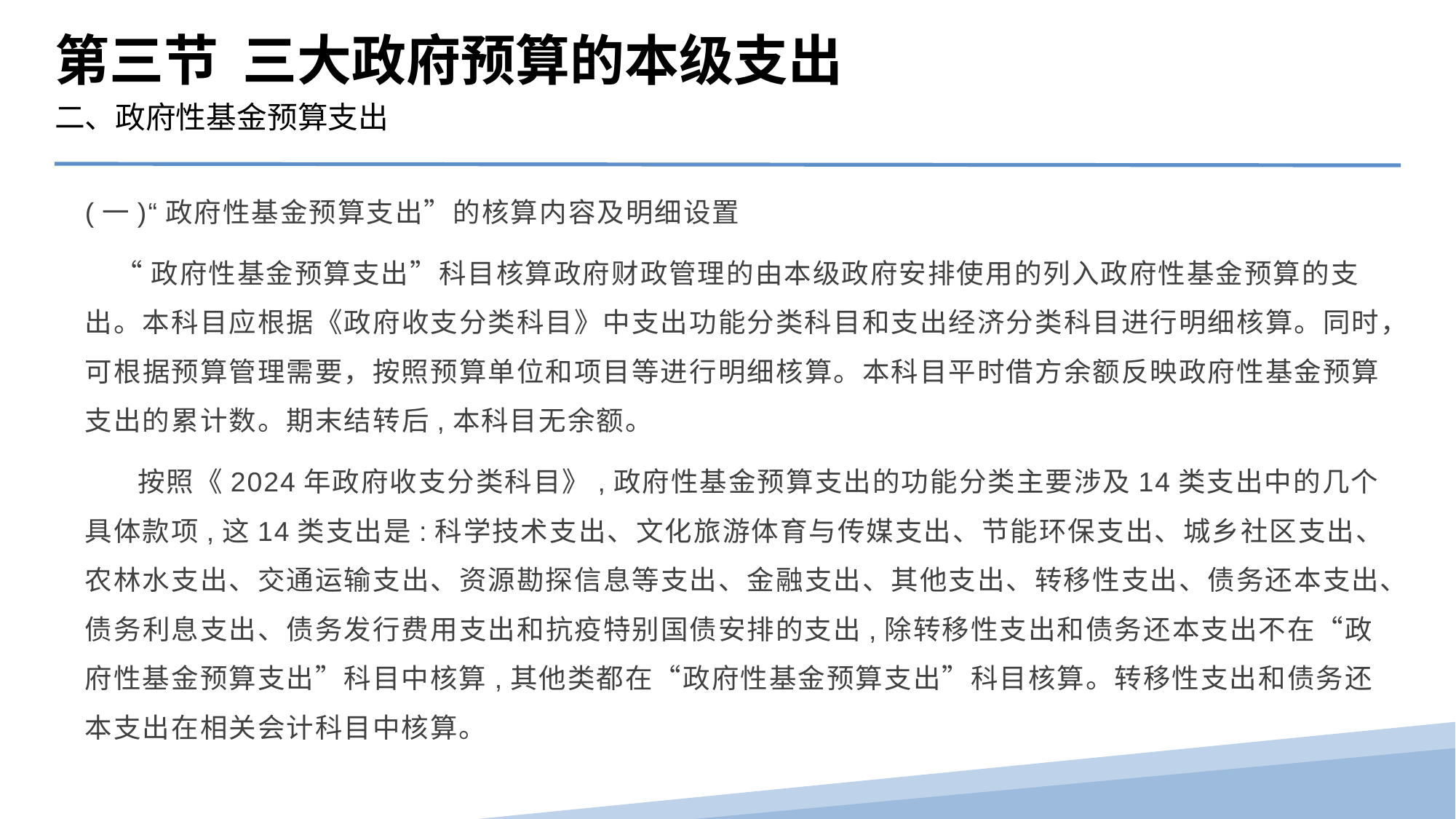

第三节  三大政府预算的本级支出
二、政府性基金预算支出
(一)“政府性基金预算支出”的核算内容及明细设置
    “政府性基金预算支出”科目核算政府财政管理的由本级政府安排使用的列入政府性基金预算的支出。本科目应根据《政府收支分类科目》中支出功能分类科目和支出经济分类科目进行明细核算。同时，可根据预算管理需要，按照预算单位和项目等进行明细核算。本科目平时借方余额反映政府性基金预算支出的累计数。期末结转后,本科目无余额。
      按照《2024年政府收支分类科目》,政府性基金预算支出的功能分类主要涉及14类支出中的几个具体款项,这14类支出是:科学技术支出、文化旅游体育与传媒支出、节能环保支出、城乡社区支出、农林水支出、交通运输支出、资源勘探信息等支出、金融支出、其他支出、转移性支出、债务还本支出、债务利息支出、债务发行费用支出和抗疫特别国债安排的支出,除转移性支出和债务还本支出不在“政府性基金预算支出”科目中核算,其他类都在“政府性基金预算支出”科目核算。转移性支出和债务还本支出在相关会计科目中核算。